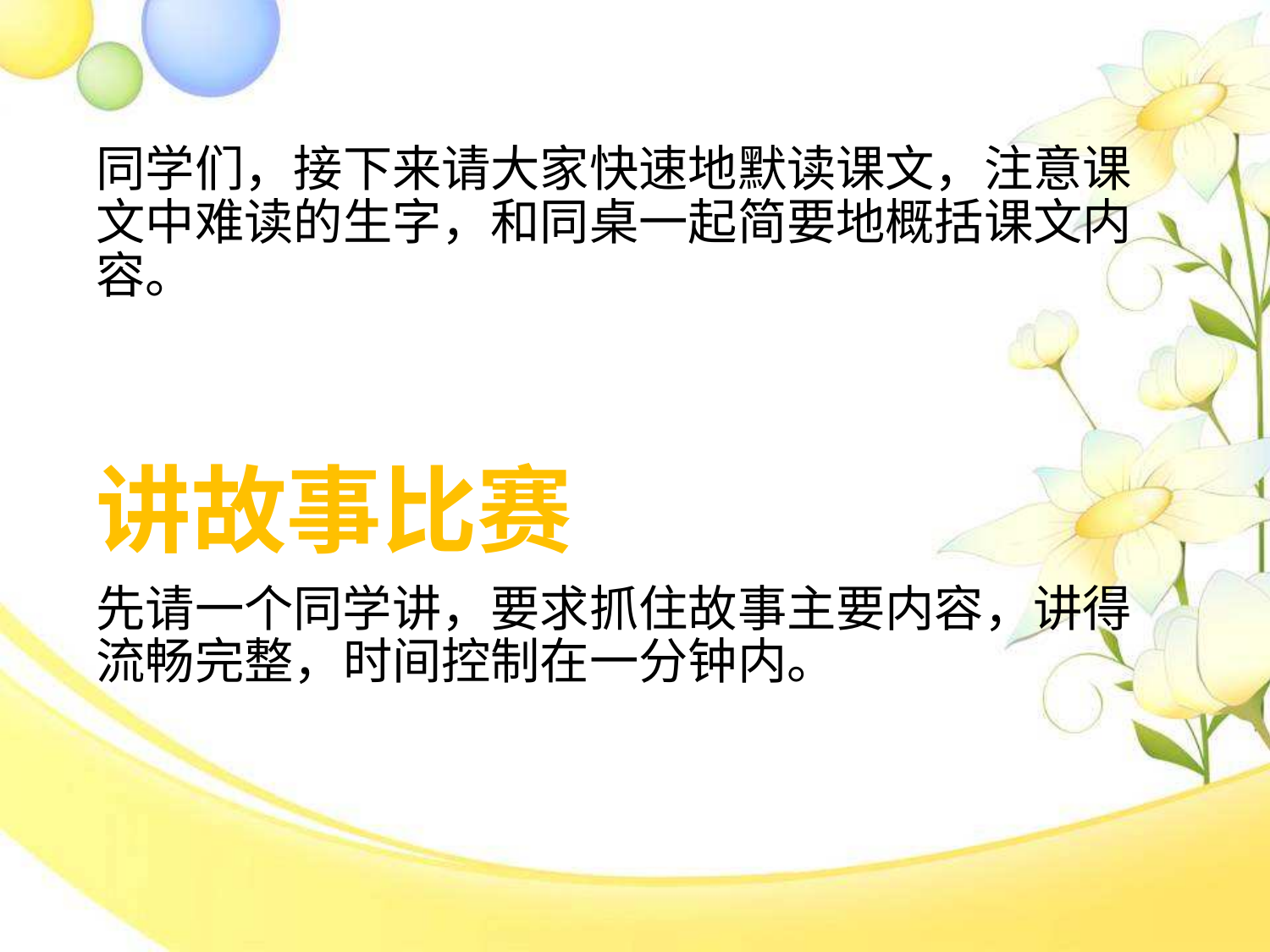

同学们，接下来请大家快速地默读课文，注意课文中难读的生字，和同桌一起简要地概括课文内容。

讲故事比赛
先请一个同学讲，要求抓住故事主要内容，讲得流畅完整，时间控制在一分钟内。